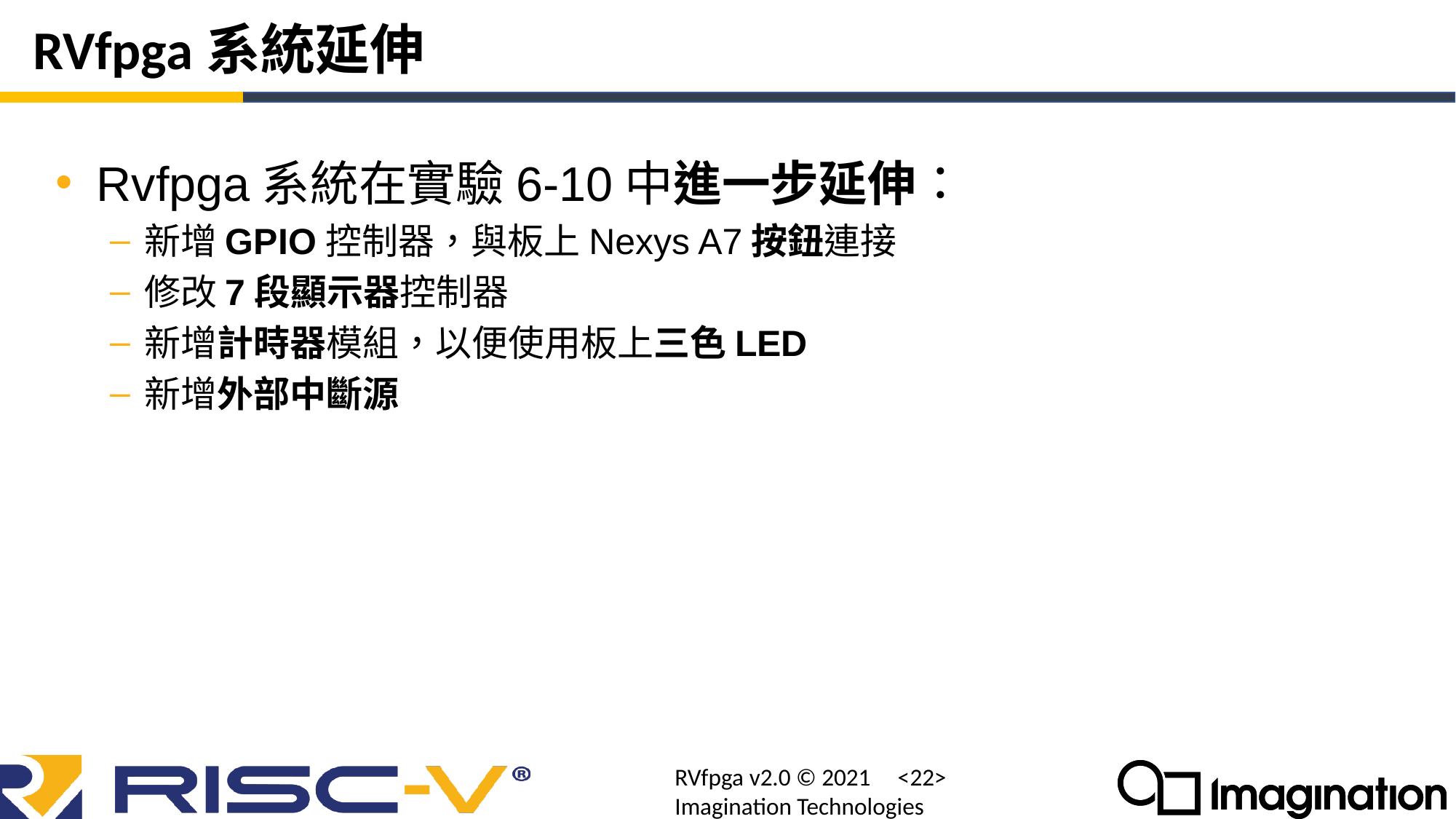

# RVfpga系統延伸
Rvfpga系統在實驗6-10中進一步延伸：
新增GPIO控制器，與板上Nexys A7按鈕連接
修改7段顯示器控制器
新增計時器模組，以便使用板上三色LED
新增外部中斷源